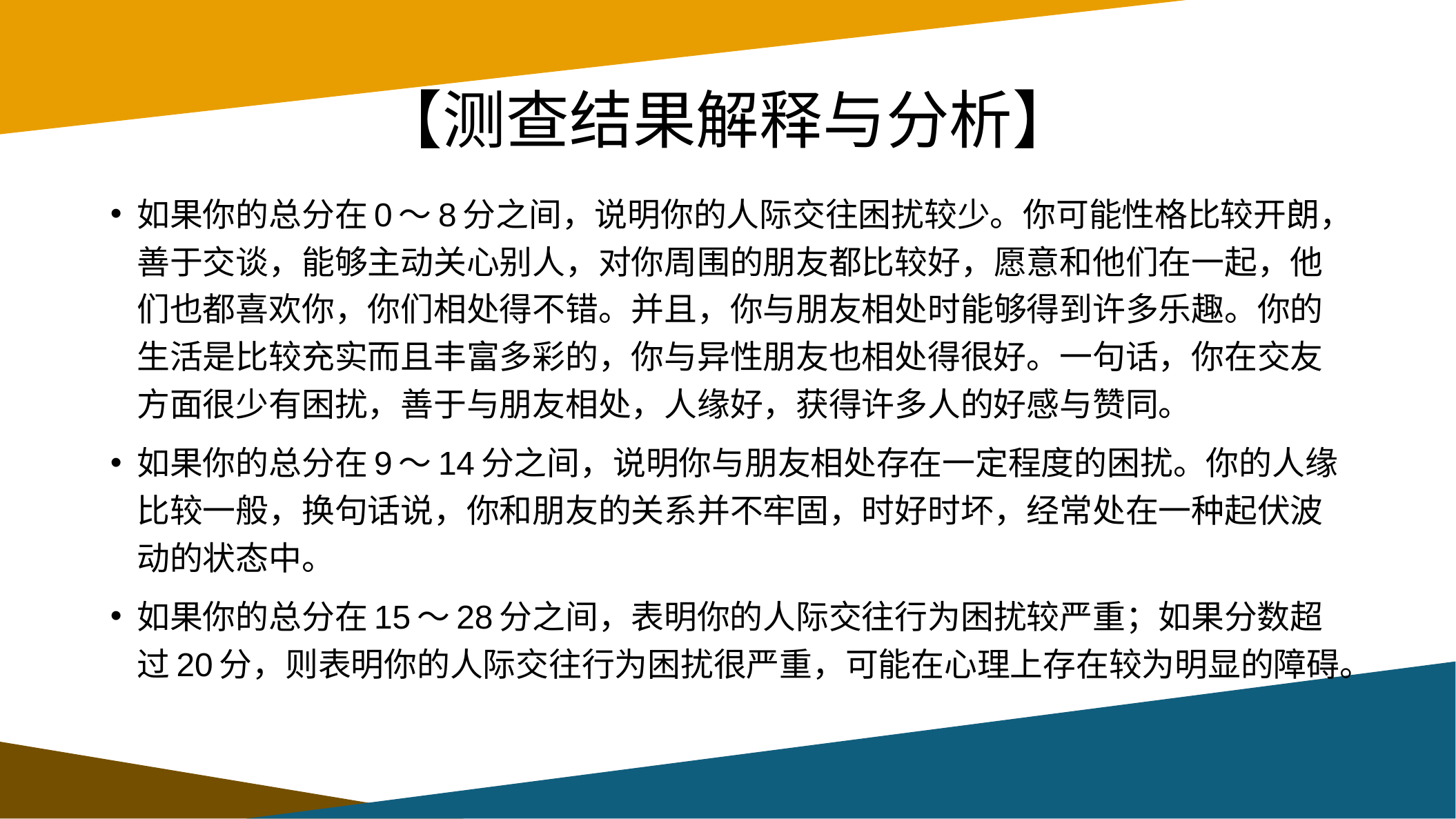

# 【测查结果解释与分析】
如果你的总分在0～8分之间，说明你的人际交往困扰较少。你可能性格比较开朗，善于交谈，能够主动关心别人，对你周围的朋友都比较好，愿意和他们在一起，他们也都喜欢你，你们相处得不错。并且，你与朋友相处时能够得到许多乐趣。你的生活是比较充实而且丰富多彩的，你与异性朋友也相处得很好。一句话，你在交友方面很少有困扰，善于与朋友相处，人缘好，获得许多人的好感与赞同。
如果你的总分在9～14分之间，说明你与朋友相处存在一定程度的困扰。你的人缘比较一般，换句话说，你和朋友的关系并不牢固，时好时坏，经常处在一种起伏波动的状态中。
如果你的总分在15～28分之间，表明你的人际交往行为困扰较严重；如果分数超过20分，则表明你的人际交往行为困扰很严重，可能在心理上存在较为明显的障碍。